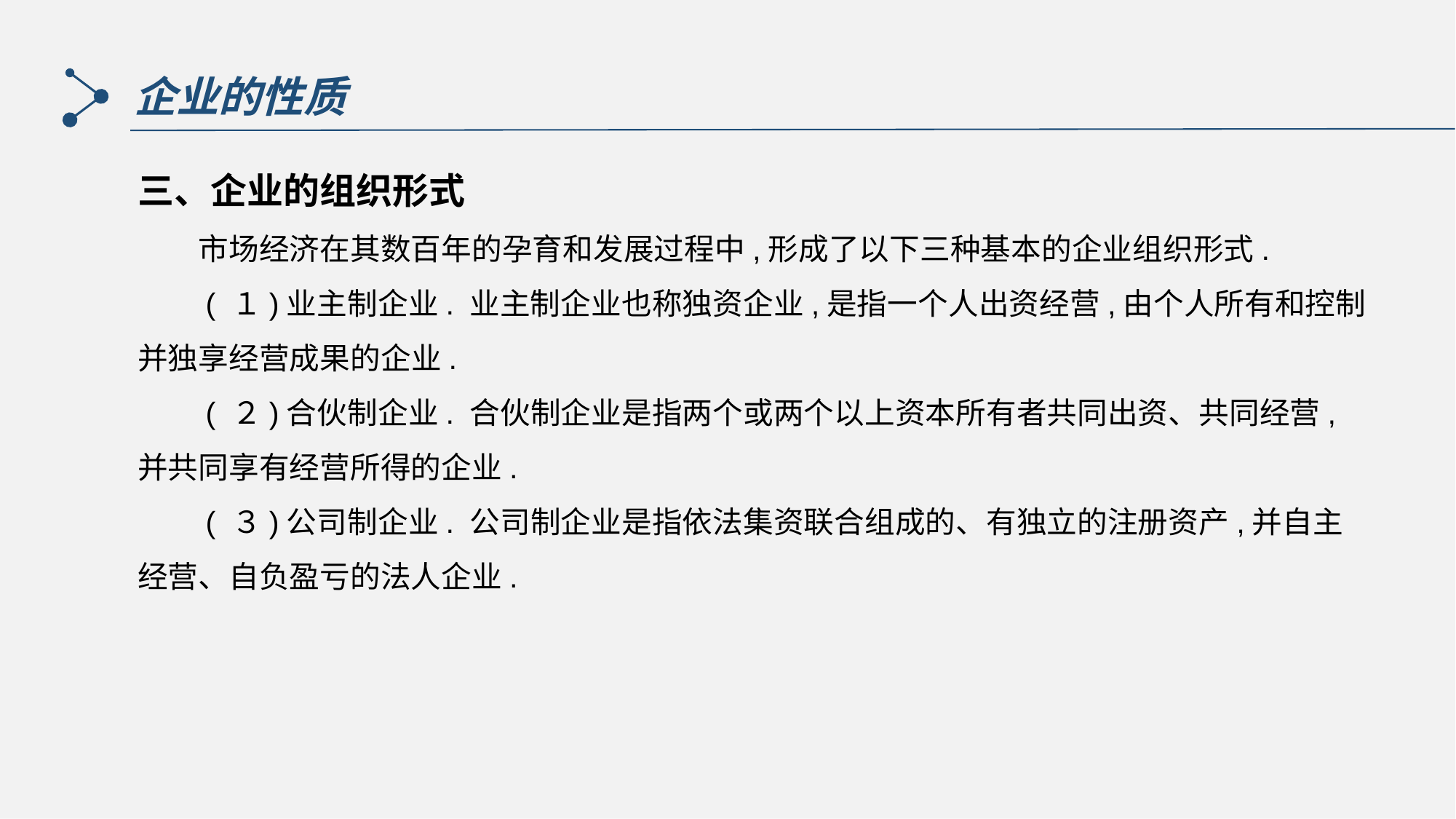

企业的性质
三、企业的组织形式
　　市场经济在其数百年的孕育和发展过程中,形成了以下三种基本的企业组织形式.
　　( １)业主制企业. 业主制企业也称独资企业,是指一个人出资经营,由个人所有和控制并独享经营成果的企业.
　　( ２)合伙制企业. 合伙制企业是指两个或两个以上资本所有者共同出资、共同经营,并共同享有经营所得的企业.
　　( ３)公司制企业. 公司制企业是指依法集资联合组成的、有独立的注册资产,并自主经营、自负盈亏的法人企业.